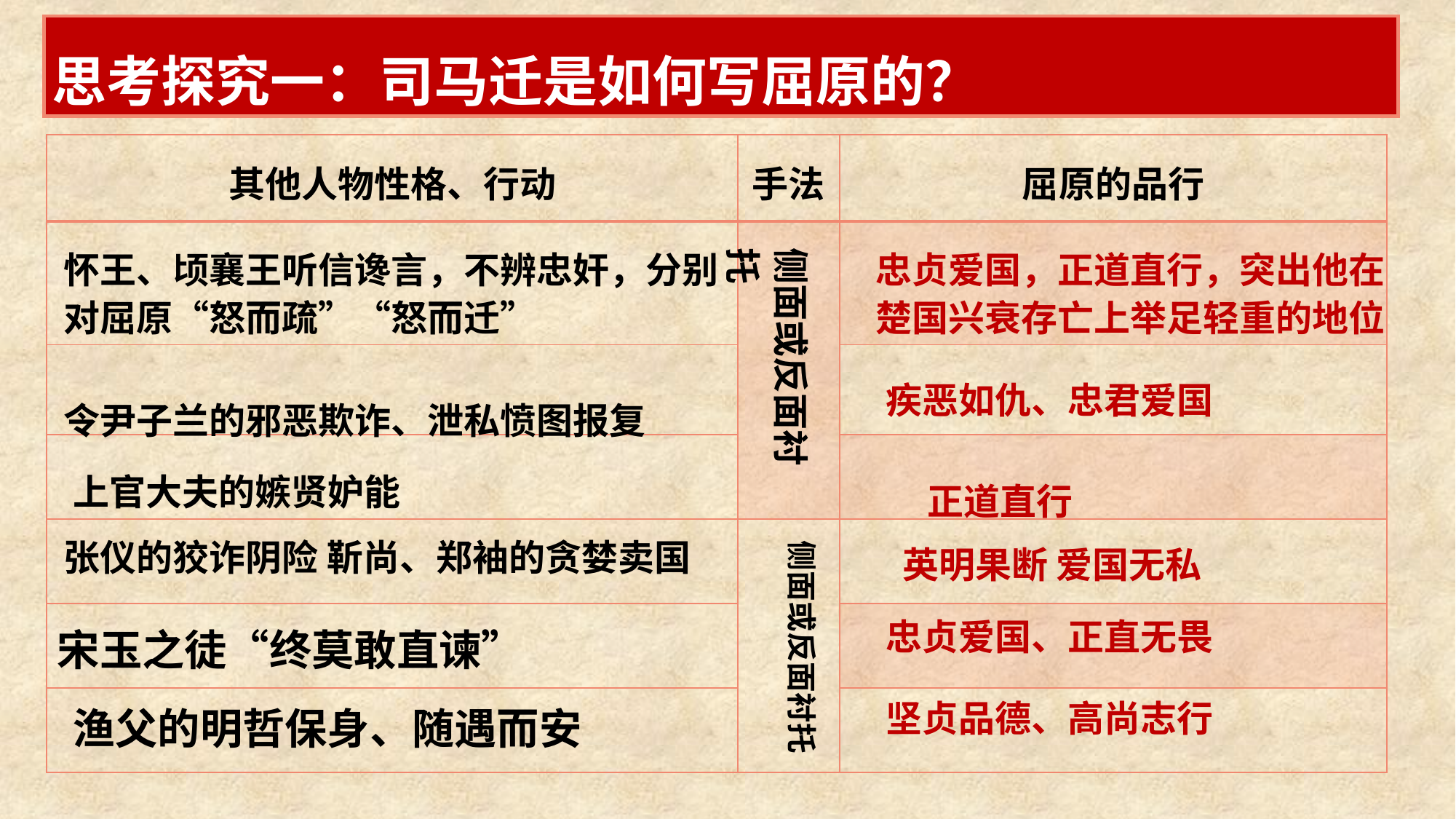

思考探究一：司马迁是如何写屈原的？

| 其他人物性格、行动 | 手法 | 屈原的品行 |
| --- | --- | --- |
|  |  |  |
|  |  |  |
|  |  |  |
|  |  |  |
|  |  |  |
|  |  |  |
怀王、顷襄王听信谗言，不辨忠奸，分别对屈原“怒而疏”“怒而迁”
侧面或反面衬托
忠贞爱国，正道直行，突出他在楚国兴衰存亡上举足轻重的地位
疾恶如仇、忠君爱国
令尹子兰的邪恶欺诈、泄私愤图报复
上官大夫的嫉贤妒能
正道直行
英明果断 爱国无私
张仪的狡诈阴险 靳尚、郑袖的贪婪卖国
侧面或反面衬托
忠贞爱国、正直无畏
宋玉之徒“终莫敢直谏”
坚贞品德、高尚志行
渔父的明哲保身、随遇而安